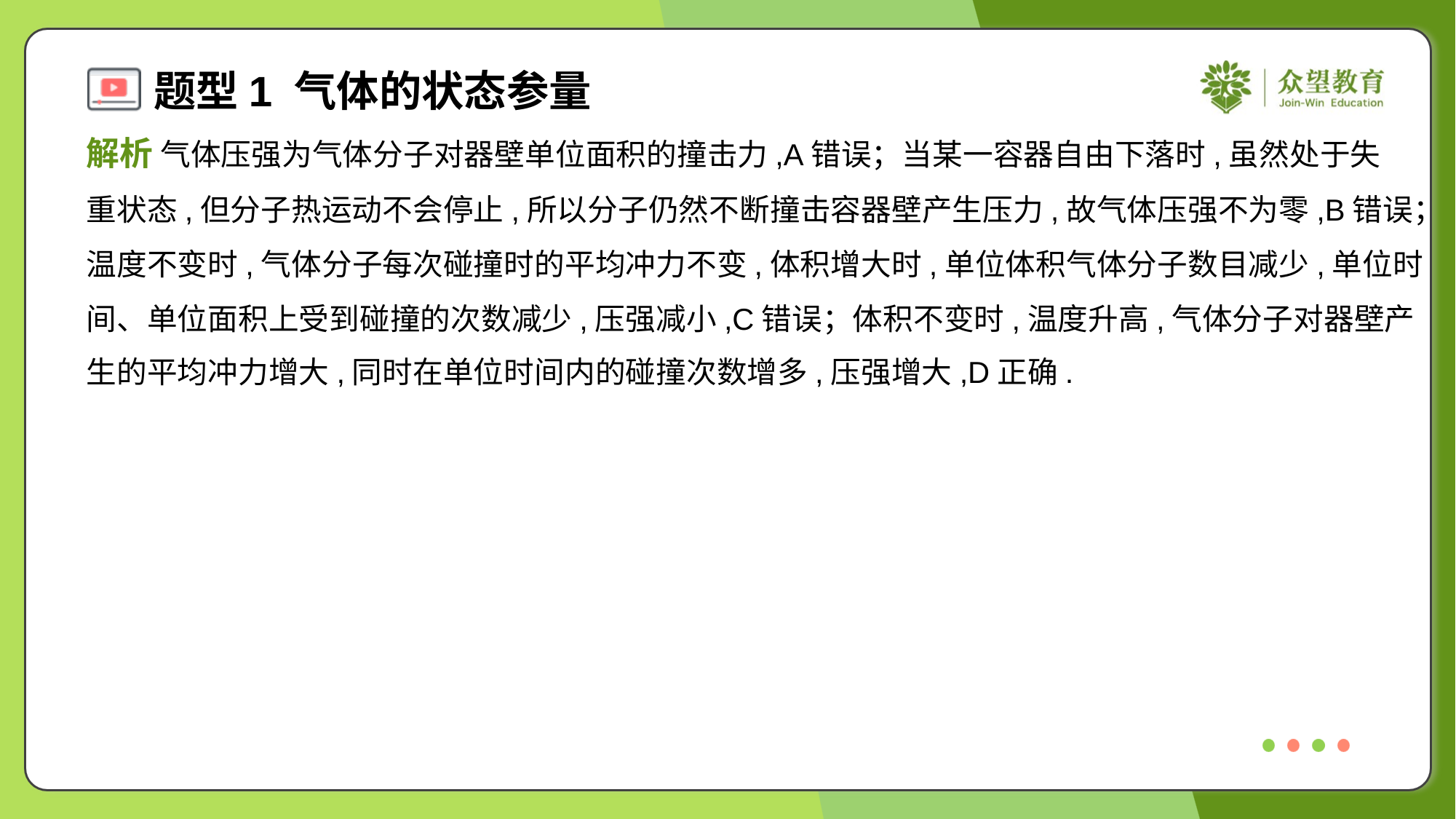

解析 气体压强为气体分子对器壁单位面积的撞击力,A错误；当某一容器自由下落时,虽然处于失
重状态,但分子热运动不会停止,所以分子仍然不断撞击容器壁产生压力,故气体压强不为零,B错误；
温度不变时,气体分子每次碰撞时的平均冲力不变,体积增大时,单位体积气体分子数目减少,单位时
间、单位面积上受到碰撞的次数减少,压强减小,C错误；体积不变时,温度升高,气体分子对器壁产
生的平均冲力增大,同时在单位时间内的碰撞次数增多,压强增大,D正确.